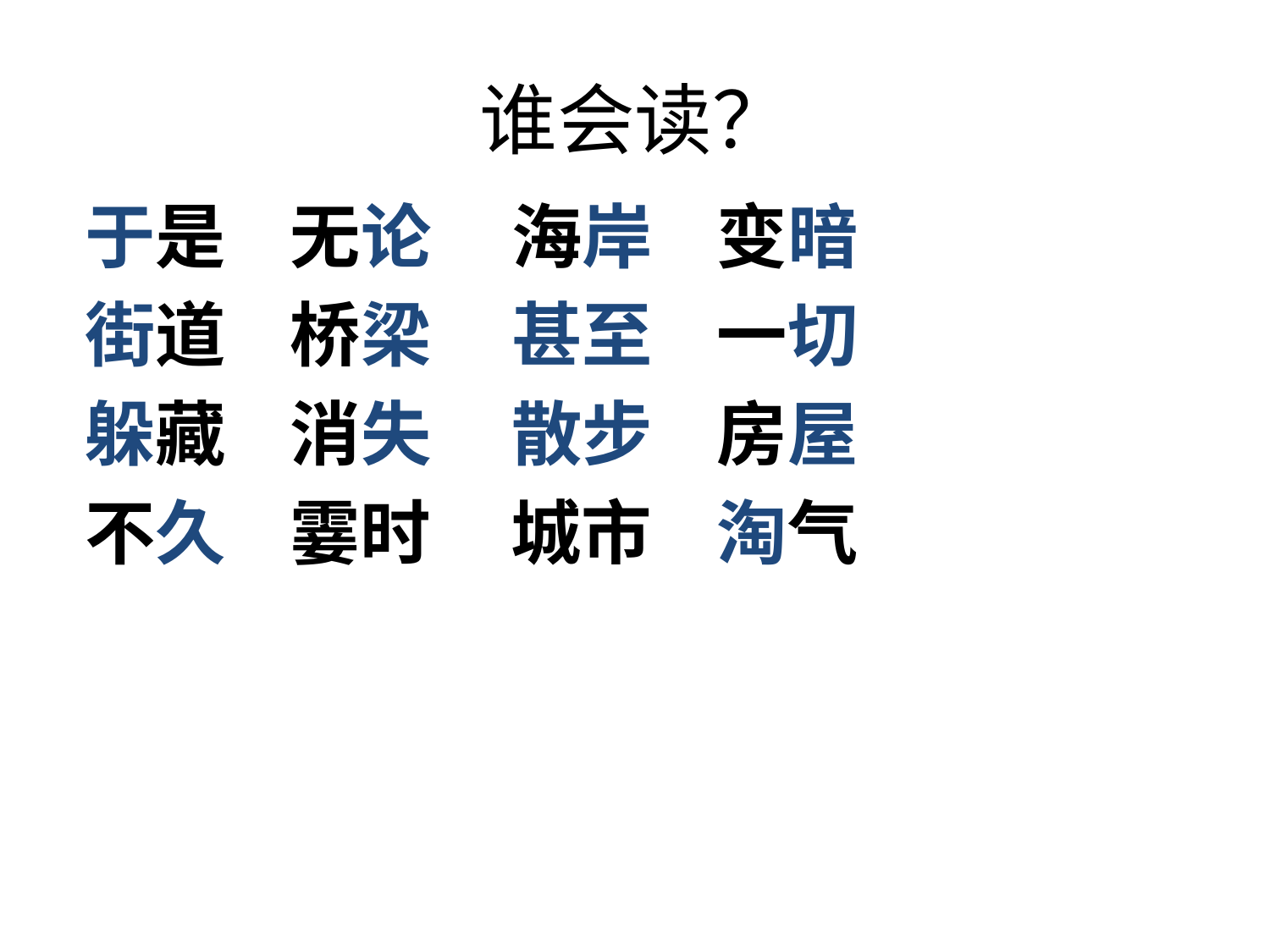

# 谁会读？
于是    无论     海岸    变暗
街道    桥梁     甚至    一切
躲藏    消失     散步    房屋
不久    霎时     城市    淘气